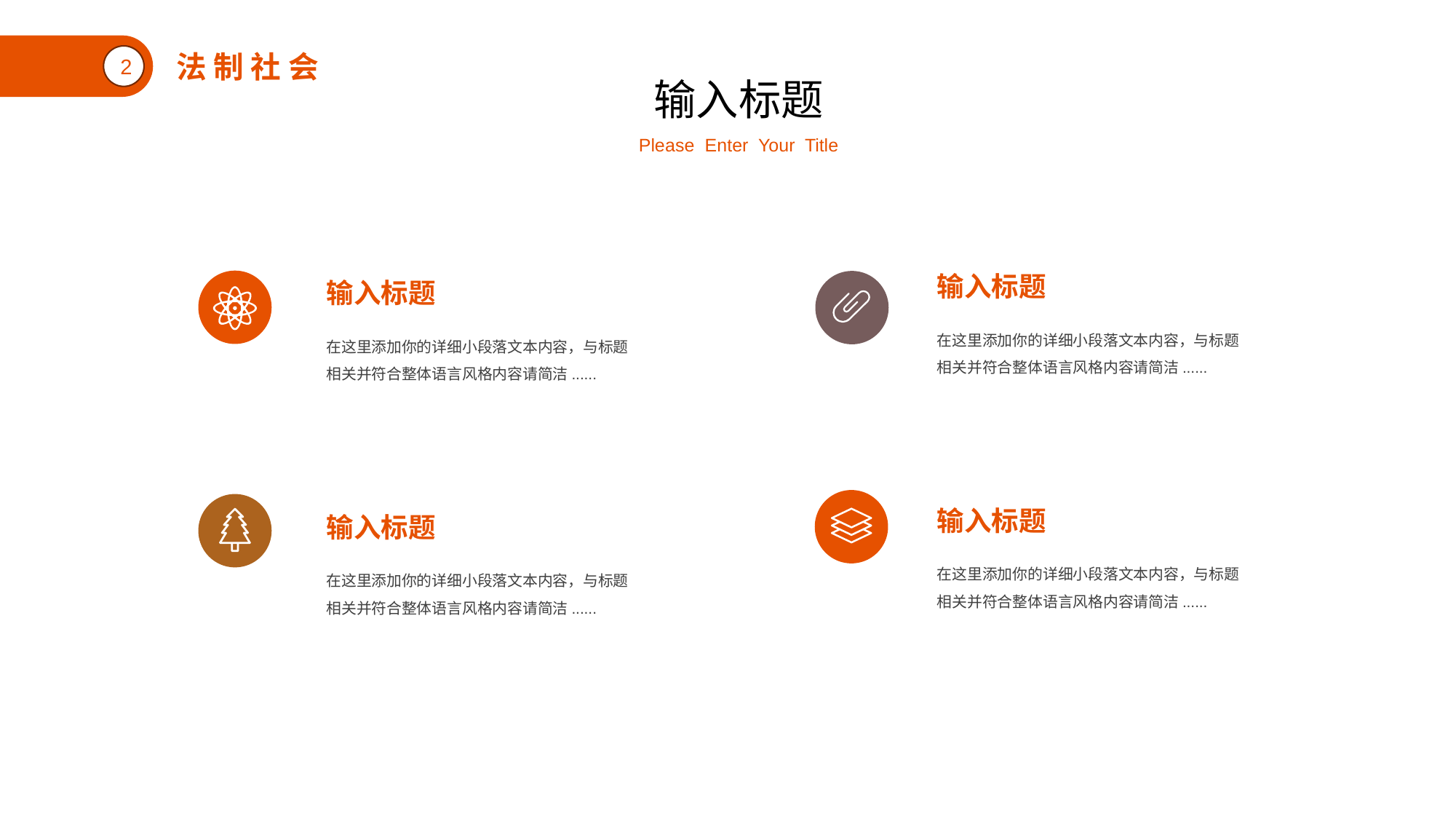

法 制 社 会
2
输入标题
Please  Enter  Your  Title
输入标题

输入标题

在这里添加你的详细小段落文本内容，与标题相关并符合整体语言风格内容请简洁......
在这里添加你的详细小段落文本内容，与标题相关并符合整体语言风格内容请简洁......

输入标题
输入标题
在这里添加你的详细小段落文本内容，与标题相关并符合整体语言风格内容请简洁......
在这里添加你的详细小段落文本内容，与标题相关并符合整体语言风格内容请简洁......